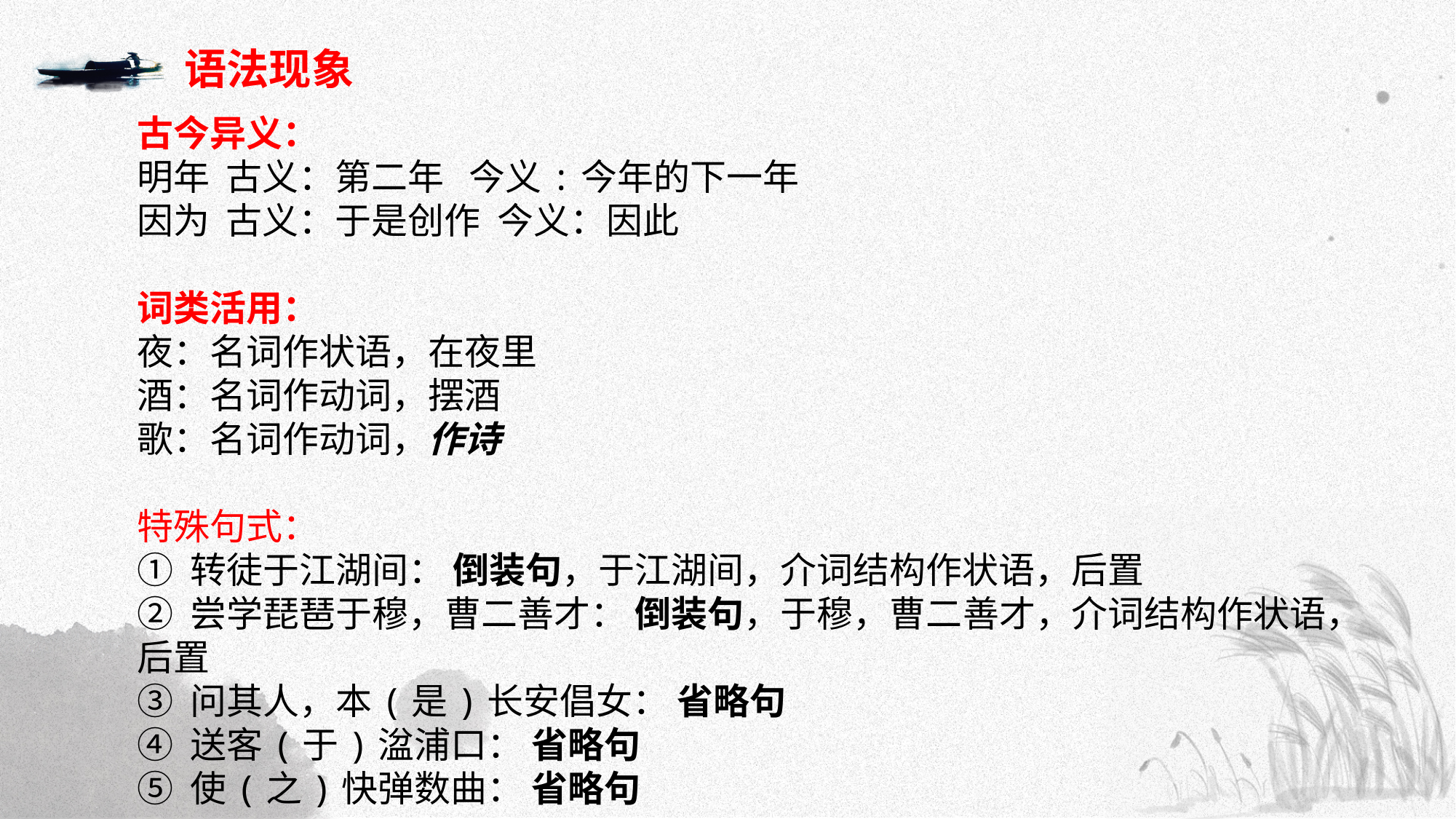

语法现象
古今异义：
明年  古义：第二年   今义:今年的下一年
因为  古义：于是创作  今义：因此

词类活用：
夜：名词作状语，在夜里
酒：名词作动词，摆酒
歌：名词作动词，作诗

特殊句式：
① 转徒于江湖间： 倒装句，于江湖间，介词结构作状语，后置
② 尝学琵琶于穆，曹二善才： 倒装句，于穆，曹二善才，介词结构作状语，后置
③ 问其人，本(是)长安倡女： 省略句
④ 送客(于)湓浦口： 省略句
⑤ 使(之)快弹数曲： 省略句